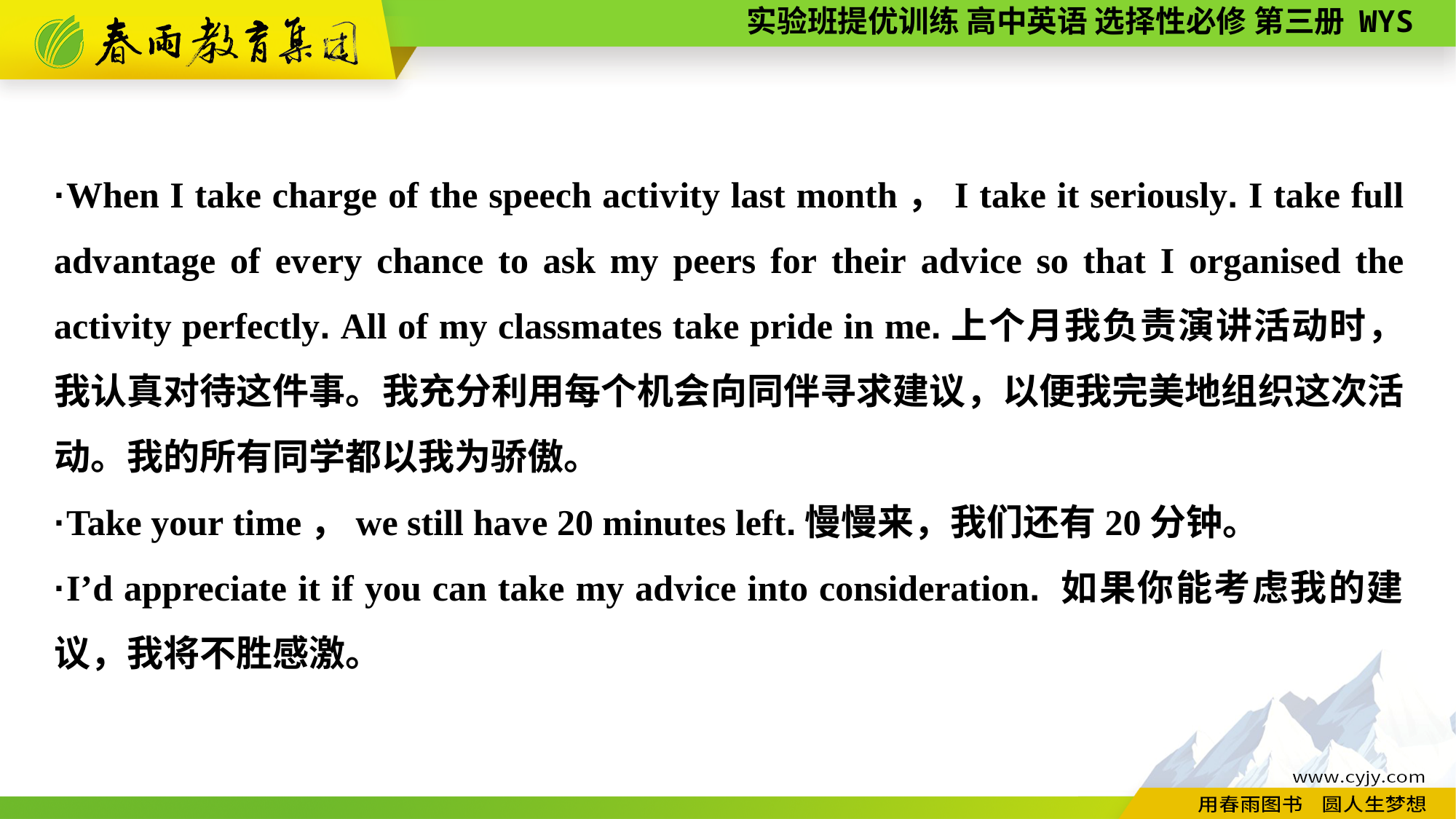

·When I take charge of the speech activity last month，I take it seriously. I take full advantage of every chance to ask my peers for their advice so that I organised the activity perfectly. All of my classmates take pride in me.上个月我负责演讲活动时，我认真对待这件事。我充分利用每个机会向同伴寻求建议，以便我完美地组织这次活动。我的所有同学都以我为骄傲。
·Take your time，we still have 20 minutes left.慢慢来，我们还有20分钟。
·I’d appreciate it if you can take my advice into consideration. 如果你能考虑我的建议，我将不胜感激。